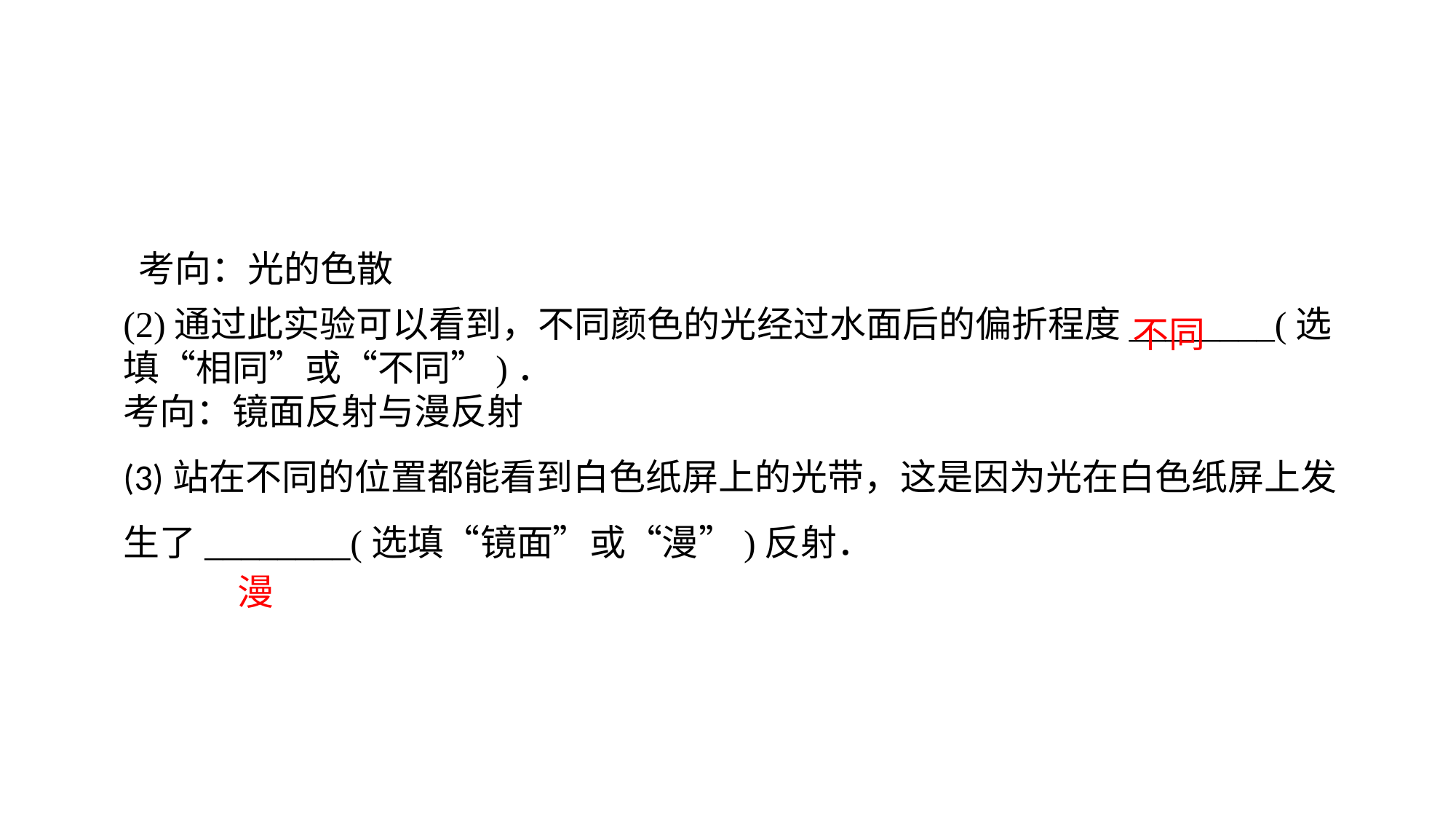

考向：光的色散
(2)通过此实验可以看到，不同颜色的光经过水面后的偏折程度________(选填“相同”或“不同”)．考向：镜面反射与漫反射(3)站在不同的位置都能看到白色纸屏上的光带，这是因为光在白色纸屏上发生了________(选填“镜面”或“漫”)反射．
不同
漫